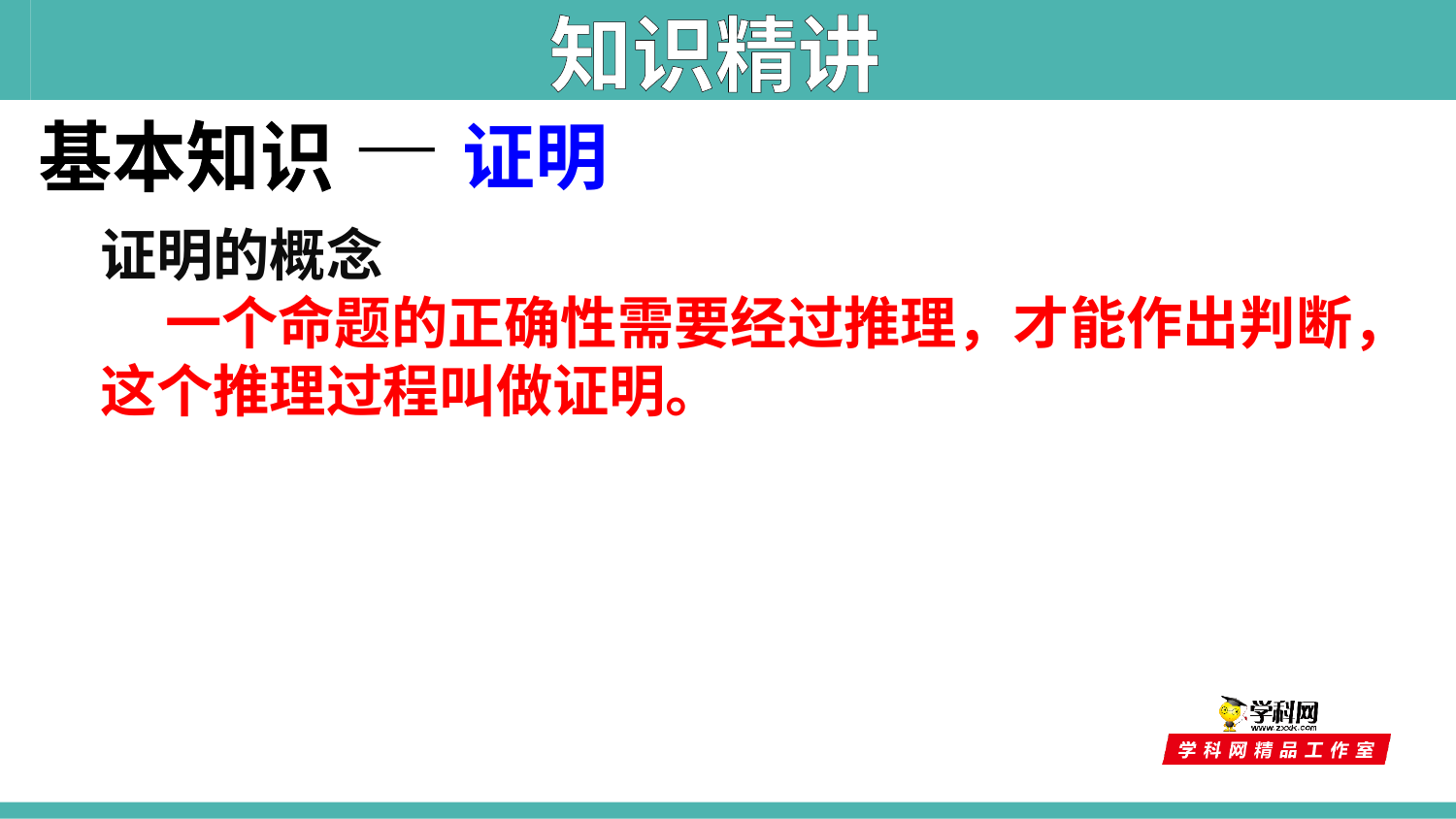

知识精讲
—证明
基本知识
证明的概念
    一个命题的正确性需要经过推理，才能作出判断，这个推理过程叫做证明。